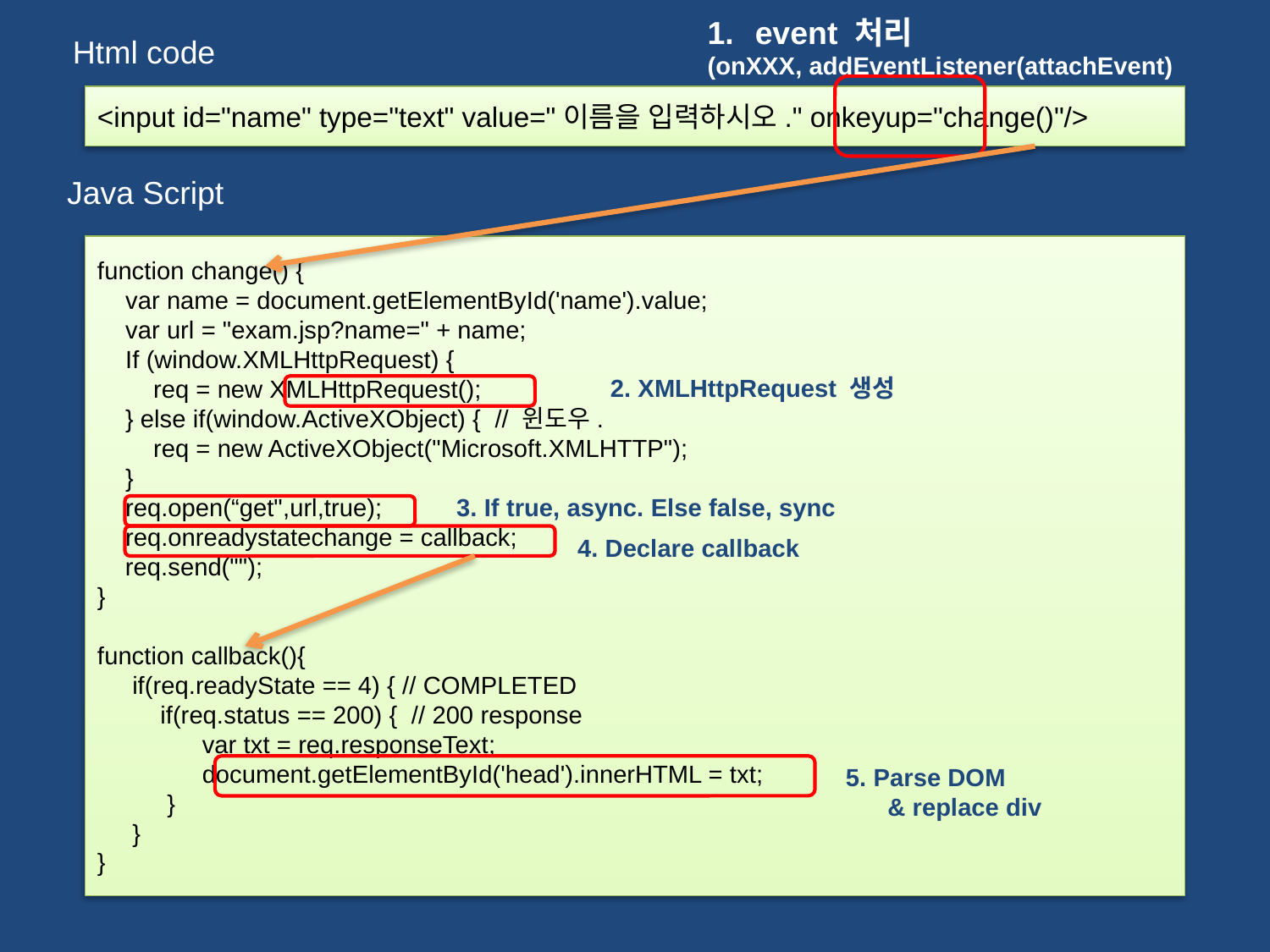

event 처리
(onXXX, addEventListener(attachEvent)
Html code

<input id="name" type="text" value="이름을 입력하시오." onkeyup="change()"/>
Java Script
function change() {
    var name = document.getElementById('name').value;
    var url = "exam.jsp?name=" + name;
    If (window.XMLHttpRequest) {
        req = new XMLHttpRequest();
    } else if(window.ActiveXObject) {  // 윈도우.
        req = new ActiveXObject("Microsoft.XMLHTTP");
    }
    req.open(“get",url,true);
    req.onreadystatechange = callback;
    req.send("");
}

function callback(){
     if(req.readyState == 4) { // COMPLETED
         if(req.status == 200) {  // 200 response
               var txt = req.responseText;
               document.getElementById('head').innerHTML = txt;
          }
     }
}
2. XMLHttpRequest 생성

3. If true, async. Else false, sync

4. Declare callback

5. Parse DOM
      & replace div